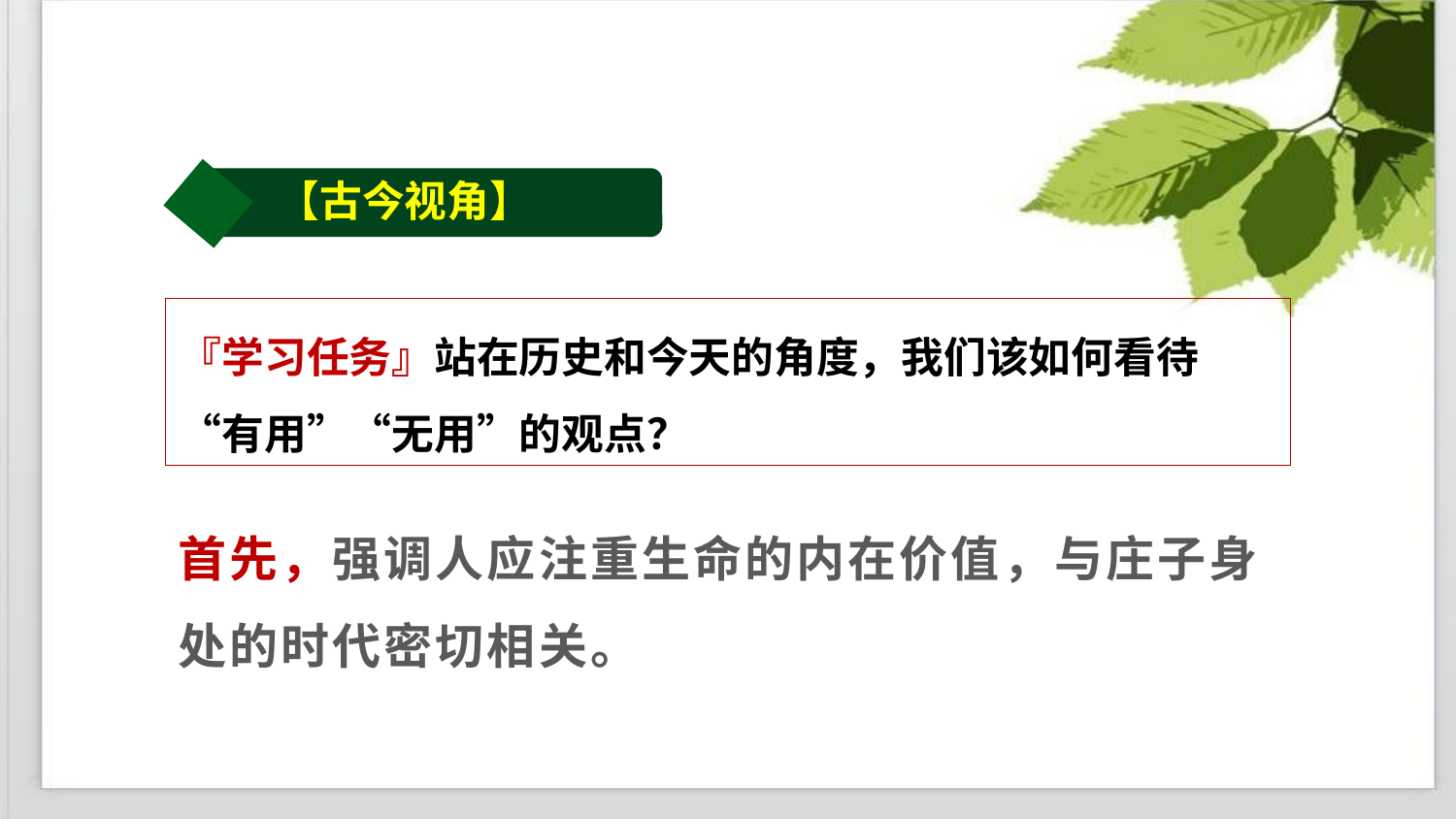

【古今视角】

『学习任务』站在历史和今天的角度，我们该如何看待“有用”“无用”的观点？
首先，强调人应注重生命的内在价值，与庄子身处的时代密切相关。